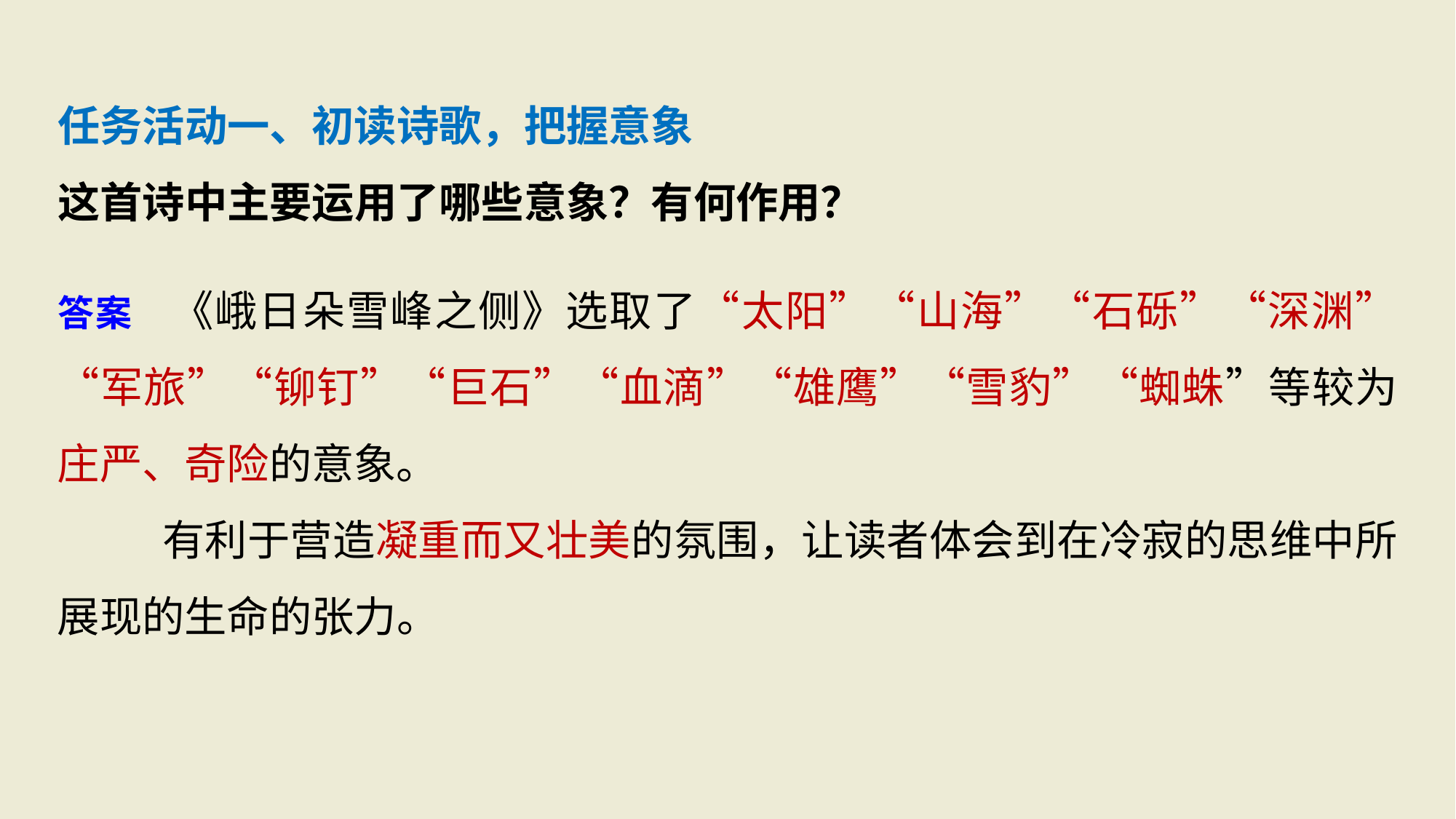

任务活动一、初读诗歌，把握意象
这首诗中主要运用了哪些意象？有何作用？
答案　《峨日朵雪峰之侧》选取了“太阳”“山海”“石砾”“深渊”“军旅”“铆钉”“巨石”“血滴”“雄鹰”“雪豹”“蜘蛛”等较为庄严、奇险的意象。
           有利于营造凝重而又壮美的氛围，让读者体会到在冷寂的思维中所展现的生命的张力。